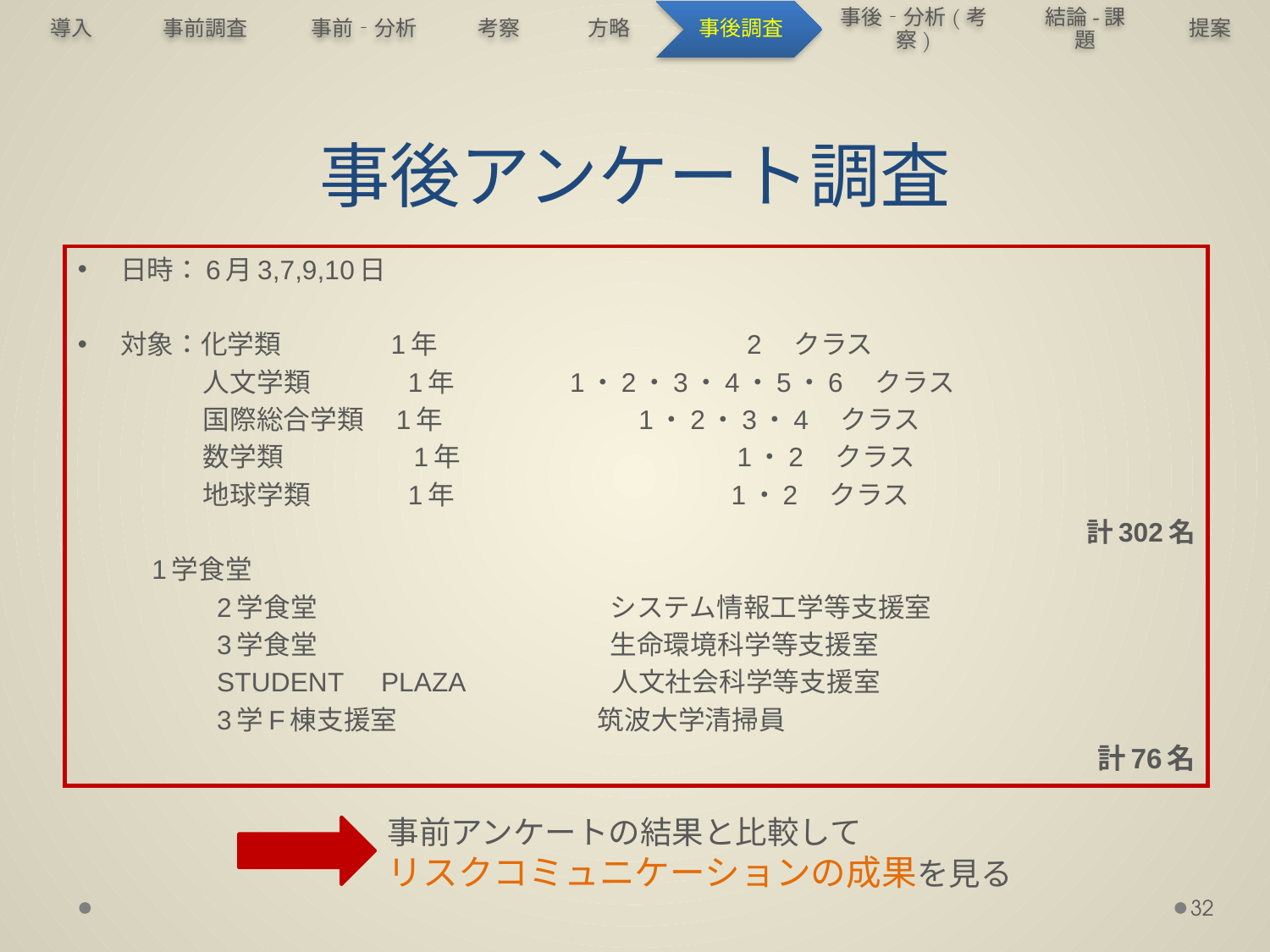

# 事後アンケート調査
導入
事前調査
事前‐分析
考察
方略
事後調査
事後‐分析(考察)
結論-課題
提案
日時：6月3,7,9,10日

対象：化学類　　　    1年　　　　　　　     　　　 2　クラス
　　　　   人文学類　　　  1年　　　     1・2・3・4・5・6　クラス
　　　　   国際総合学類　1年　　　　　 　    1・2・3・4　クラス
　　　　   数学類　　　　   1年　　　　　　 　　　    1・2　クラス
　　　　   地球学類　　　  1年　　　　　　　 　　    1・2　クラス
計302名
          1学食堂
　　　　　2学食堂　　　　　　　　　　    システム情報工学等支援室
　　　　　3学食堂　　　　　　　　　　    生命環境科学等支援室
　　　　　STUDENT　PLAZA　　　　 　人文社会科学等支援室
　　　　　3学F棟支援室　　　　　　　  筑波大学清掃員
　計76名
事前アンケートの結果と比較して
リスクコミュニケーションの成果を見る

32